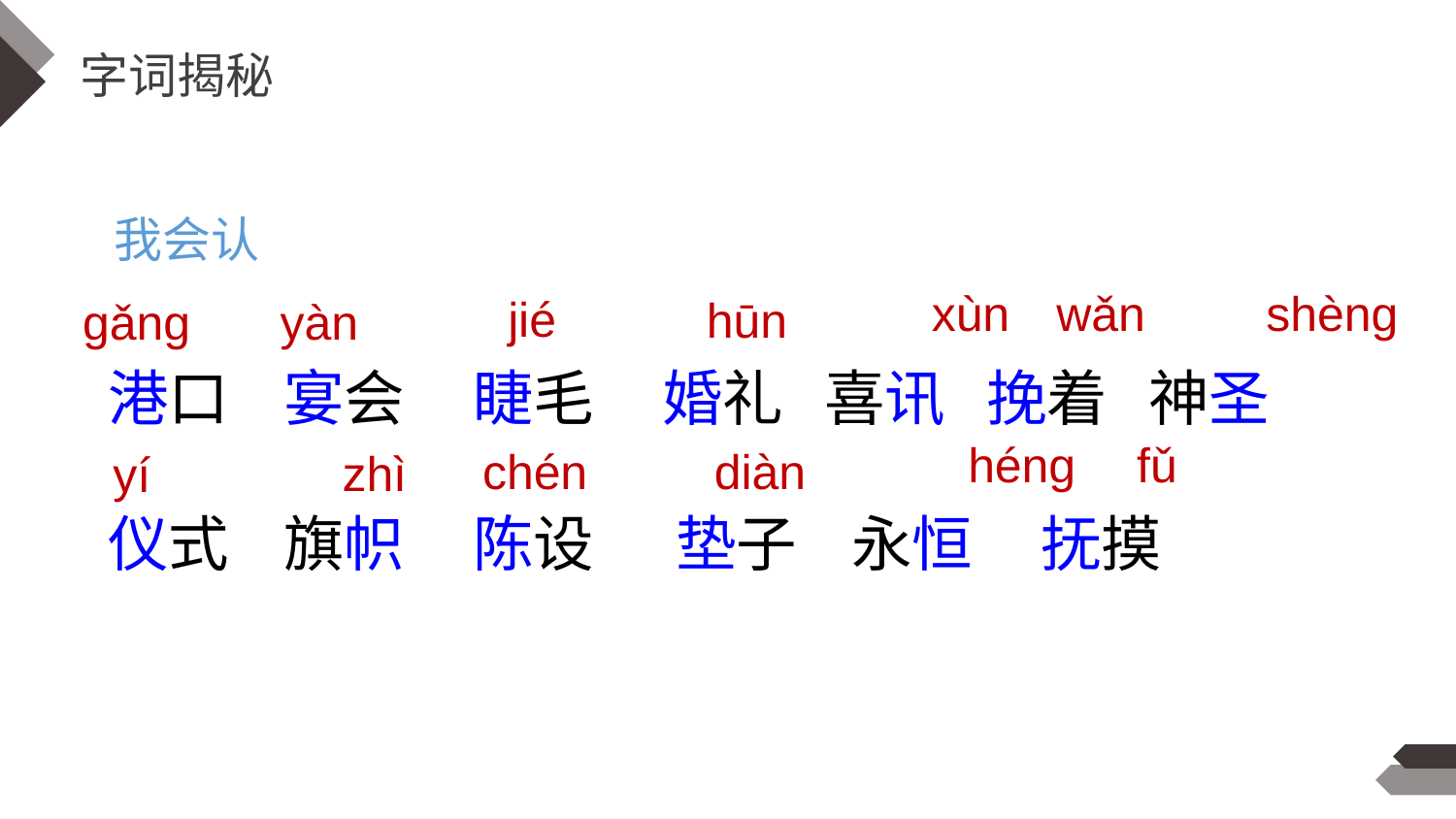

字词揭秘
我会认
 wǎn

xùn
shèng

 jié

hūn

 yàn

 gǎng
 港口    宴会     睫毛     婚礼   喜讯   挽着   神圣

 仪式    旗帜     陈设      垫子    永恒     抚摸
 fǔ

héng
 chén

diàn

 zhì

 yí